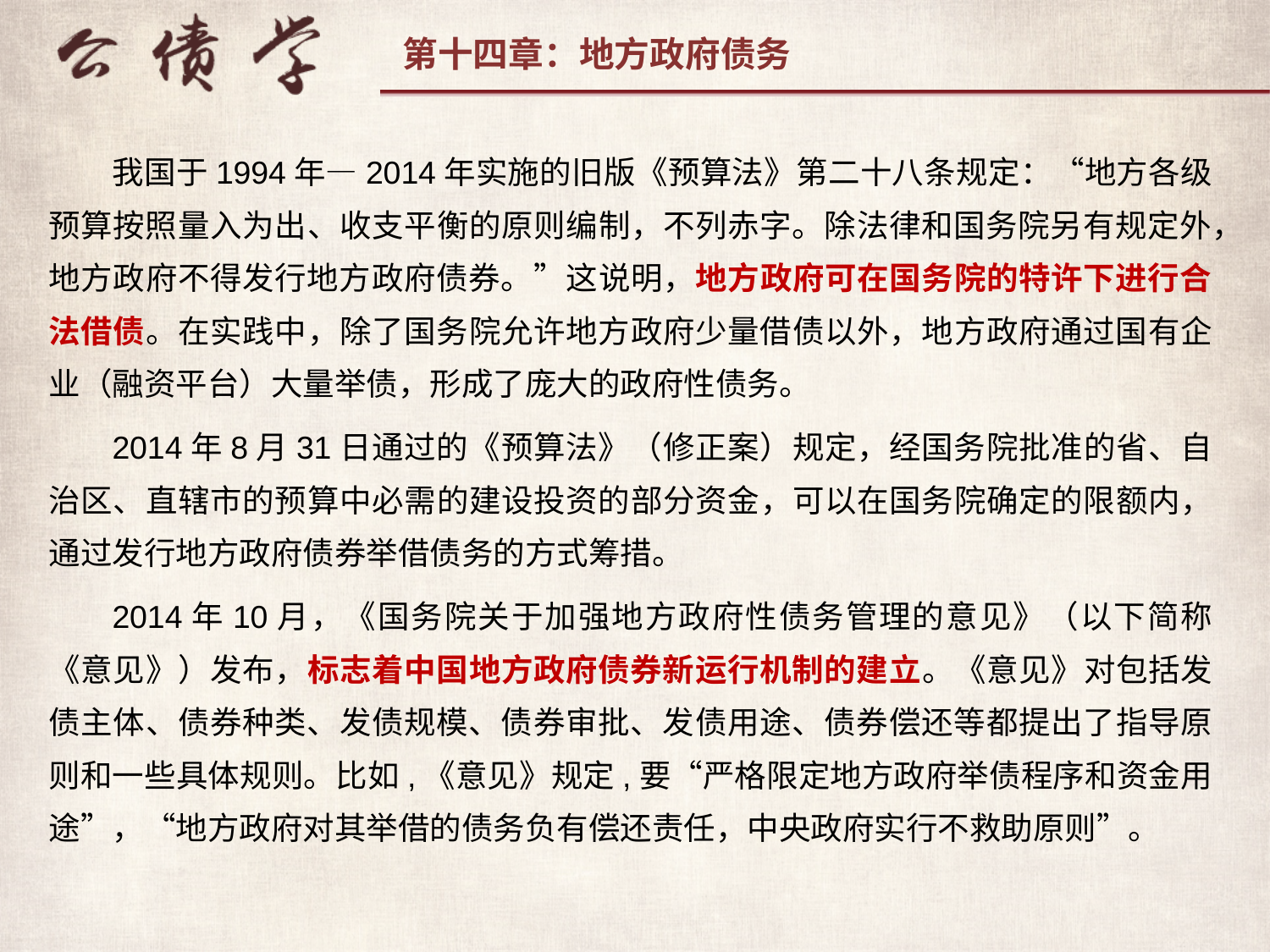

我国于1994年—2014年实施的旧版《预算法》第二十八条规定：“地方各级预算按照量入为出、收支平衡的原则编制，不列赤字。除法律和国务院另有规定外，地方政府不得发行地方政府债券。”这说明，地方政府可在国务院的特许下进行合法借债。在实践中，除了国务院允许地方政府少量借债以外，地方政府通过国有企业（融资平台）大量举债，形成了庞大的政府性债务。
2014年8月31日通过的《预算法》（修正案）规定，经国务院批准的省、自治区、直辖市的预算中必需的建设投资的部分资金，可以在国务院确定的限额内，通过发行地方政府债券举借债务的方式筹措。
2014年10月，《国务院关于加强地方政府性债务管理的意见》（以下简称《意见》）发布，标志着中国地方政府债券新运行机制的建立。《意见》对包括发债主体、债券种类、发债规模、债券审批、发债用途、债券偿还等都提出了指导原则和一些具体规则。比如,《意见》规定,要“严格限定地方政府举债程序和资金用途”，“地方政府对其举借的债务负有偿还责任，中央政府实行不救助原则”。
14